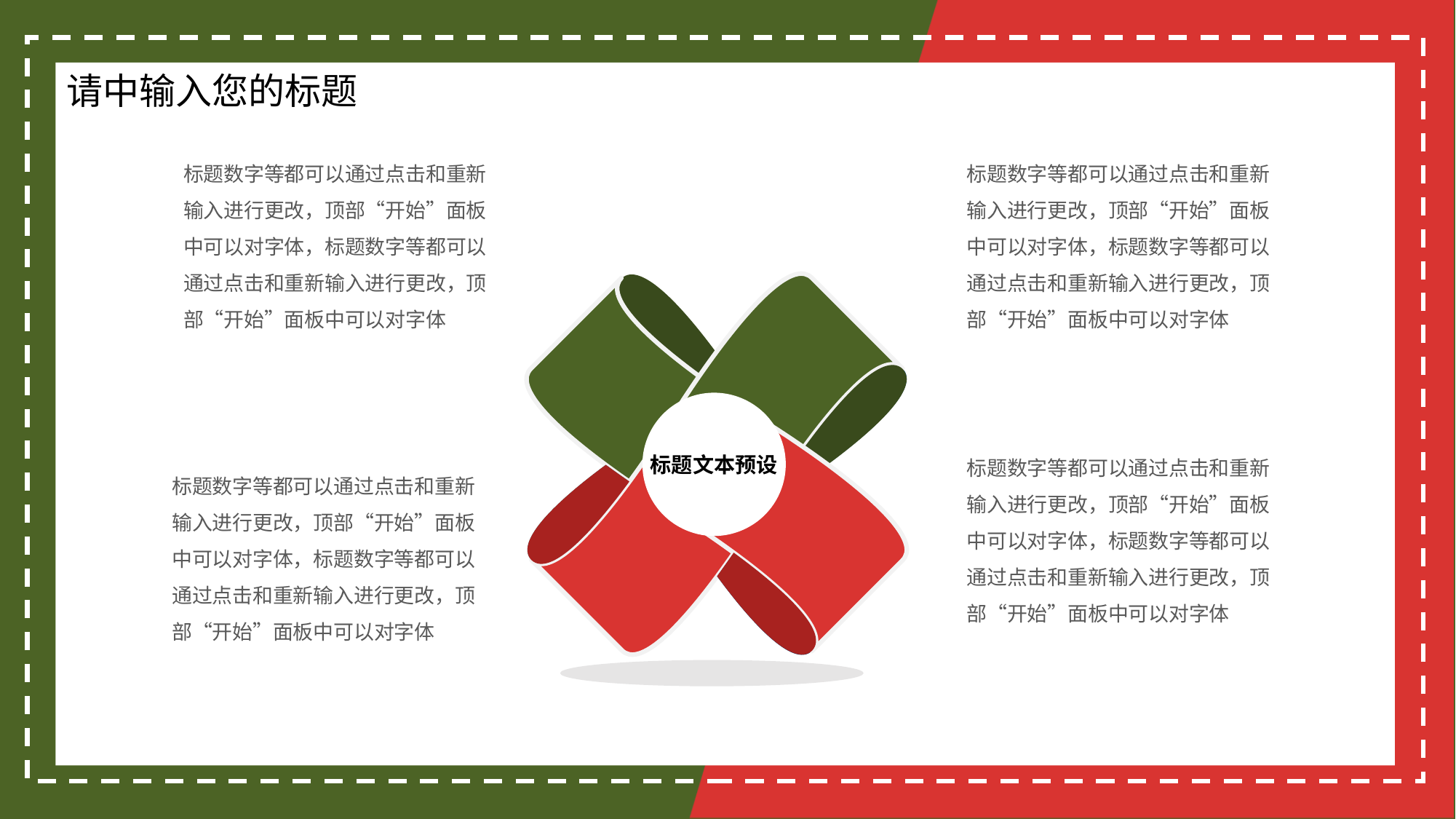

请中输入您的标题
标题数字等都可以通过点击和重新输入进行更改，顶部“开始”面板中可以对字体，标题数字等都可以通过点击和重新输入进行更改，顶部“开始”面板中可以对字体
标题数字等都可以通过点击和重新输入进行更改，顶部“开始”面板中可以对字体，标题数字等都可以通过点击和重新输入进行更改，顶部“开始”面板中可以对字体

标题文本预设

标题数字等都可以通过点击和重新输入进行更改，顶部“开始”面板中可以对字体，标题数字等都可以通过点击和重新输入进行更改，顶部“开始”面板中可以对字体
标题数字等都可以通过点击和重新输入进行更改，顶部“开始”面板中可以对字体，标题数字等都可以通过点击和重新输入进行更改，顶部“开始”面板中可以对字体